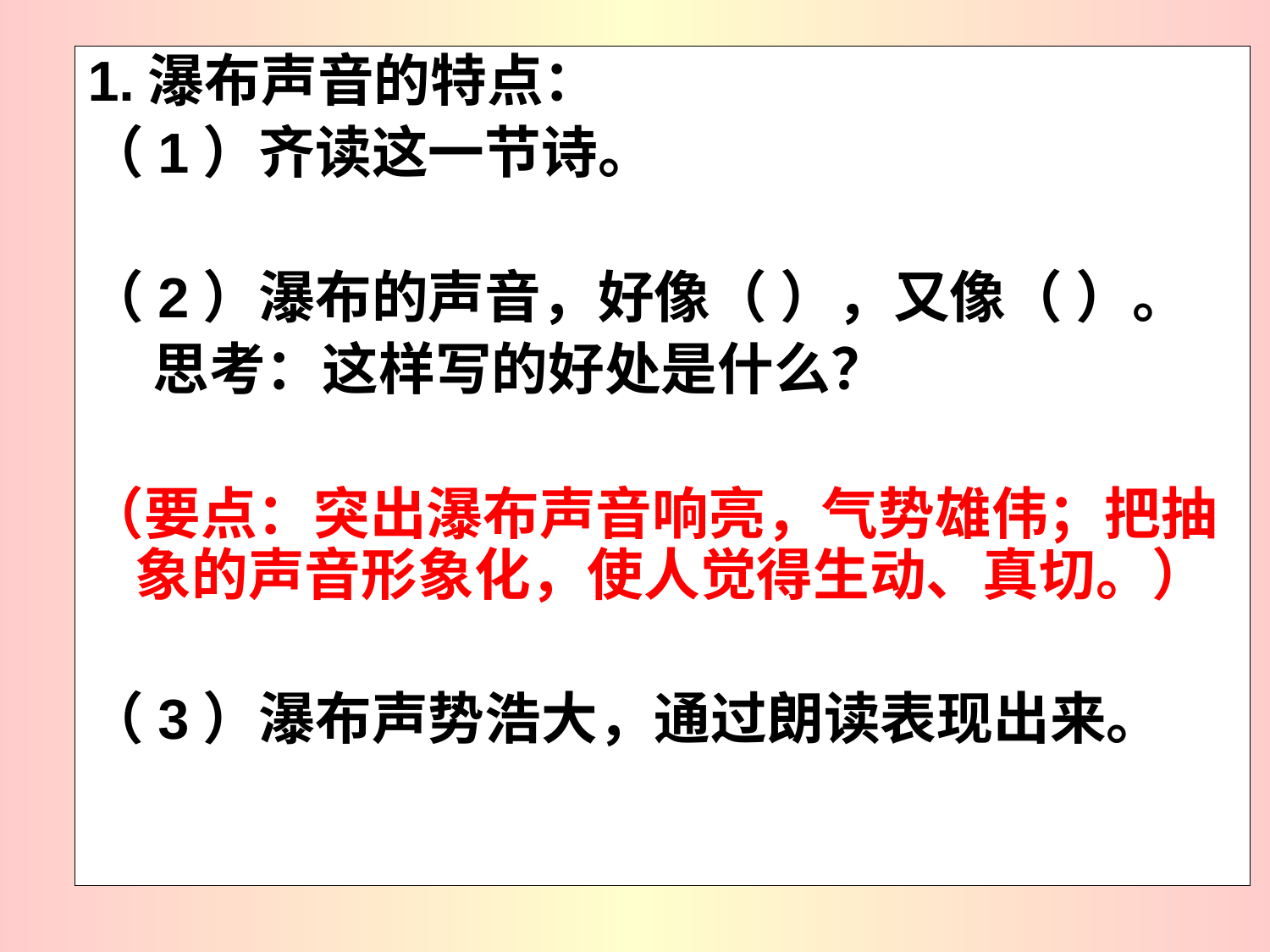

1.瀑布声音的特点：
（1）齐读这一节诗。

（2）瀑布的声音，好像（ ），又像（ ）。
    思考：这样写的好处是什么？

（要点：突出瀑布声音响亮，气势雄伟；把抽象的声音形象化，使人觉得生动、真切。）

（3）瀑布声势浩大，通过朗读表现出来。